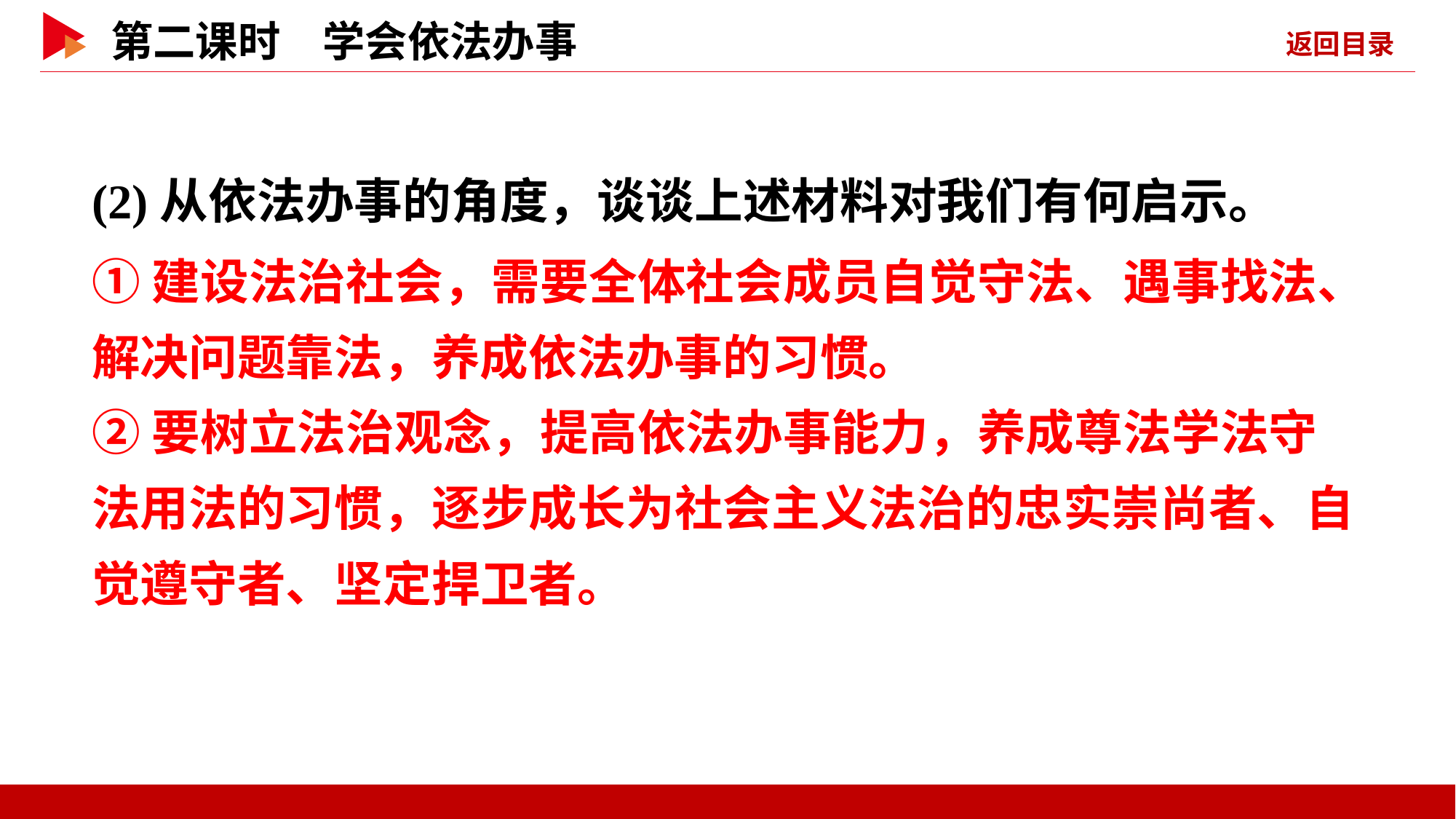

(2)从依法办事的角度，谈谈上述材料对我们有何启示。
①建设法治社会，需要全体社会成员自觉守法、遇事找法、解决问题靠法，养成依法办事的习惯。
②要树立法治观念，提高依法办事能力，养成尊法学法守法用法的习惯，逐步成长为社会主义法治的忠实崇尚者、自觉遵守者、坚定捍卫者。